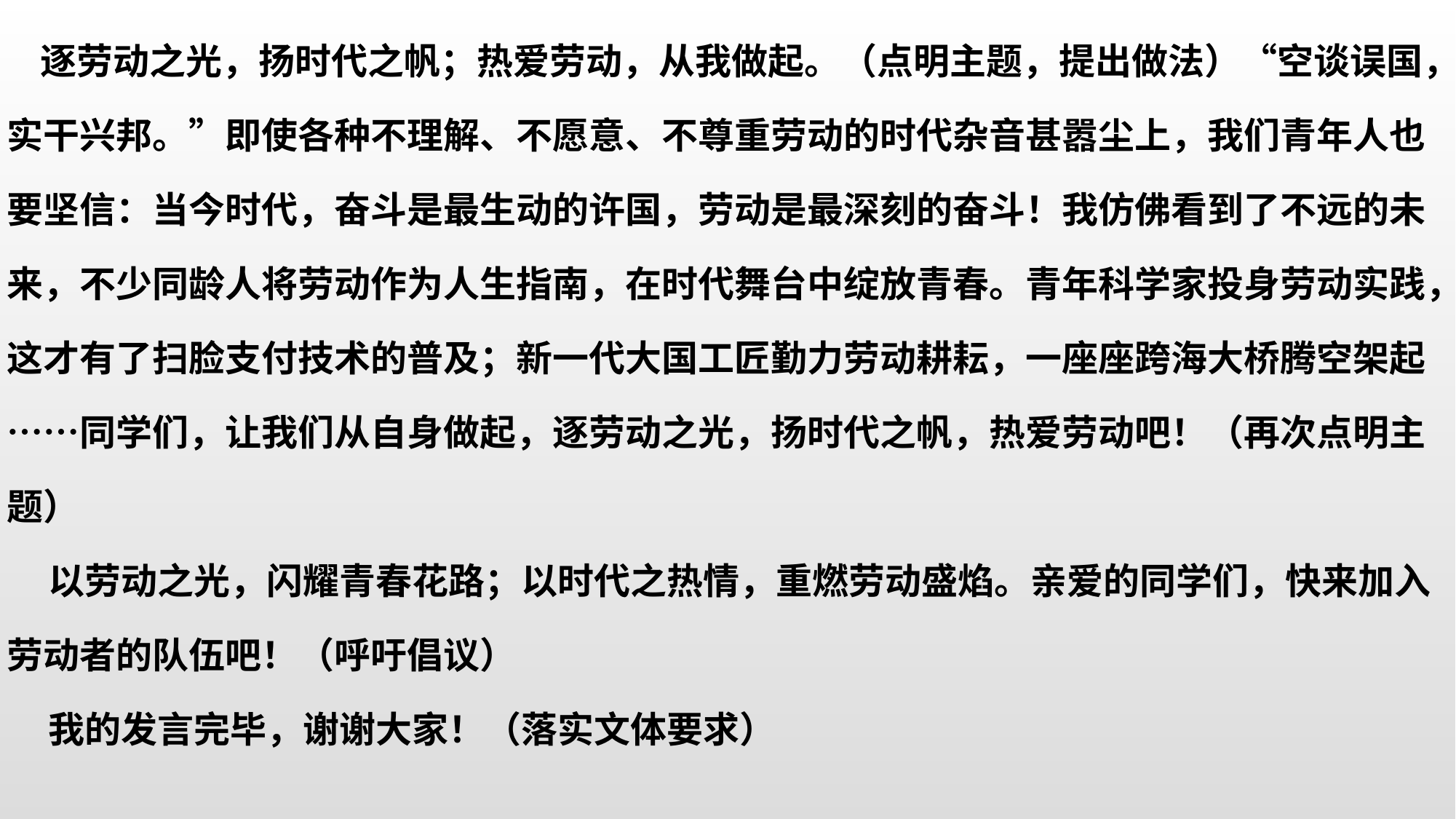

逐劳动之光，扬时代之帆；热爱劳动，从我做起。（点明主题，提出做法）“空谈误国，实干兴邦。”即使各种不理解、不愿意、不尊重劳动的时代杂音甚嚣尘上，我们青年人也要坚信：当今时代，奋斗是最生动的许国，劳动是最深刻的奋斗！我仿佛看到了不远的未来，不少同龄人将劳动作为人生指南，在时代舞台中绽放青春。青年科学家投身劳动实践，这才有了扫脸支付技术的普及；新一代大国工匠勤力劳动耕耘，一座座跨海大桥腾空架起……同学们，让我们从自身做起，逐劳动之光，扬时代之帆，热爱劳动吧！（再次点明主题）
    以劳动之光，闪耀青春花路；以时代之热情，重燃劳动盛焰。亲爱的同学们，快来加入劳动者的队伍吧！（呼吁倡议）
    我的发言完毕，谢谢大家！（落实文体要求）